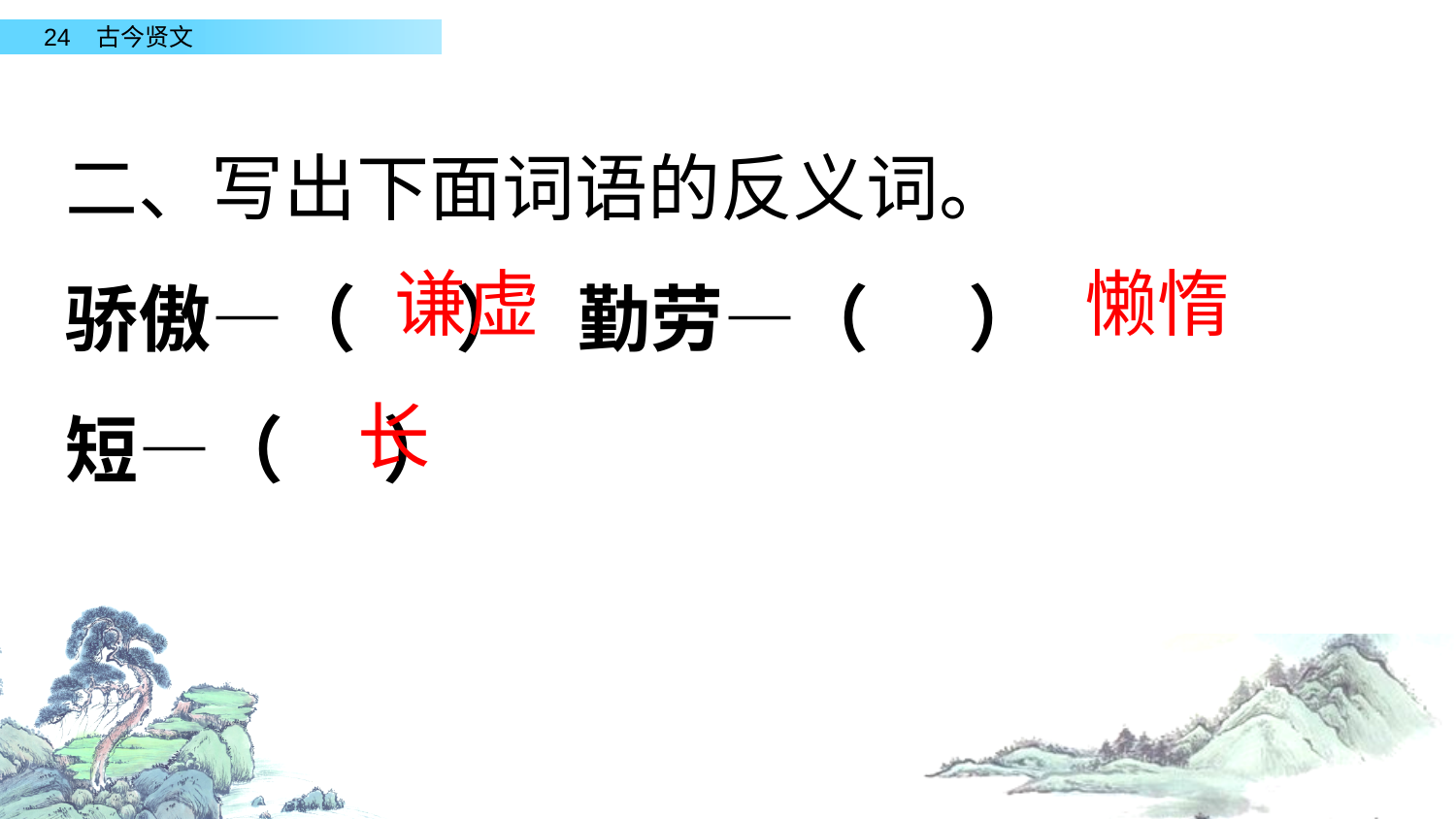

二、写出下面词语的反义词。
骄傲—（      ）   勤劳—（      ）
短—（      ）
懒惰
谦虚
长